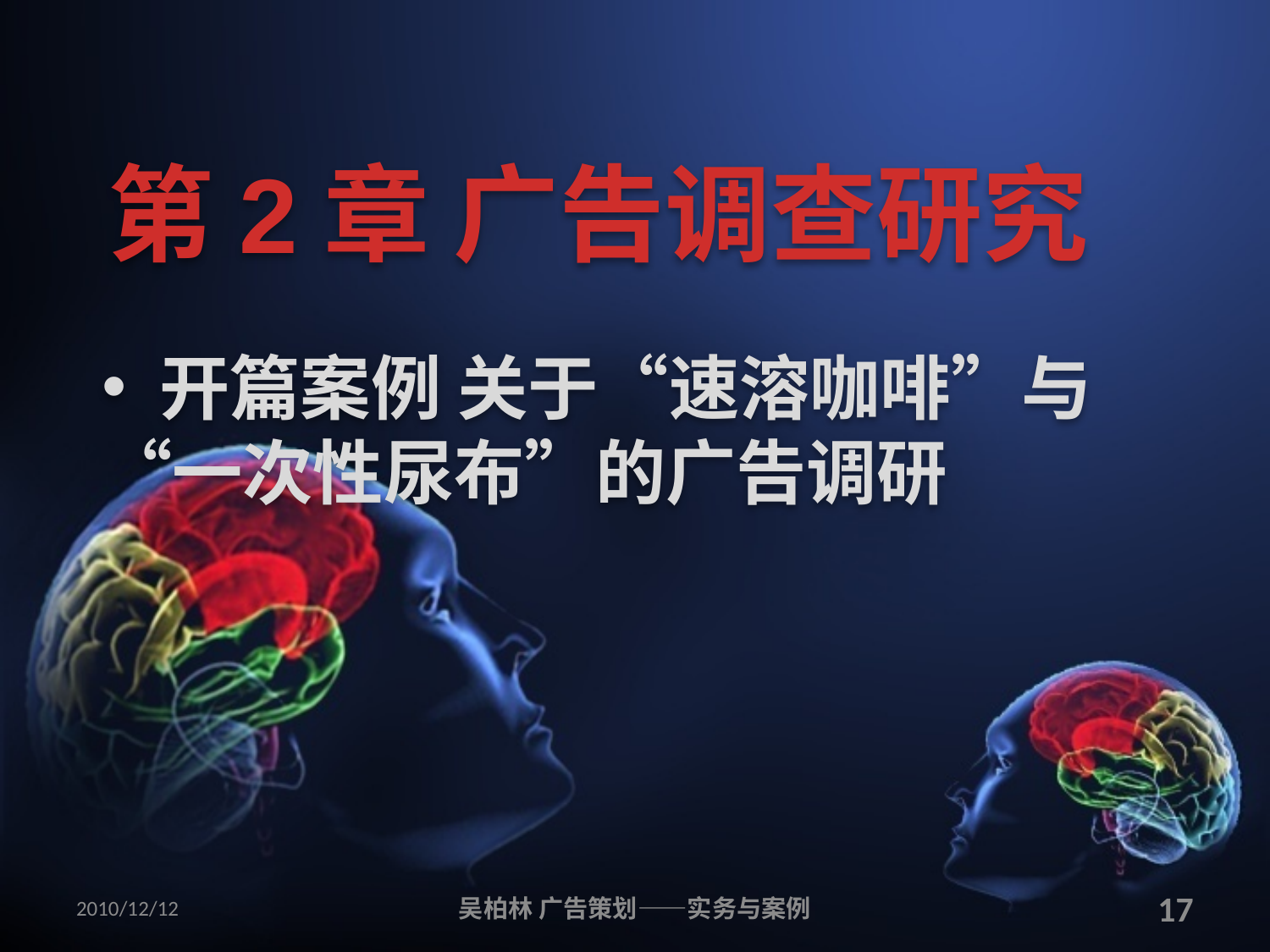

# 第2章 广告调查研究
 开篇案例 关于“速溶咖啡”与“一次性尿布”的广告调研
2010/12/12
吴柏林 广告策划——实务与案例
17